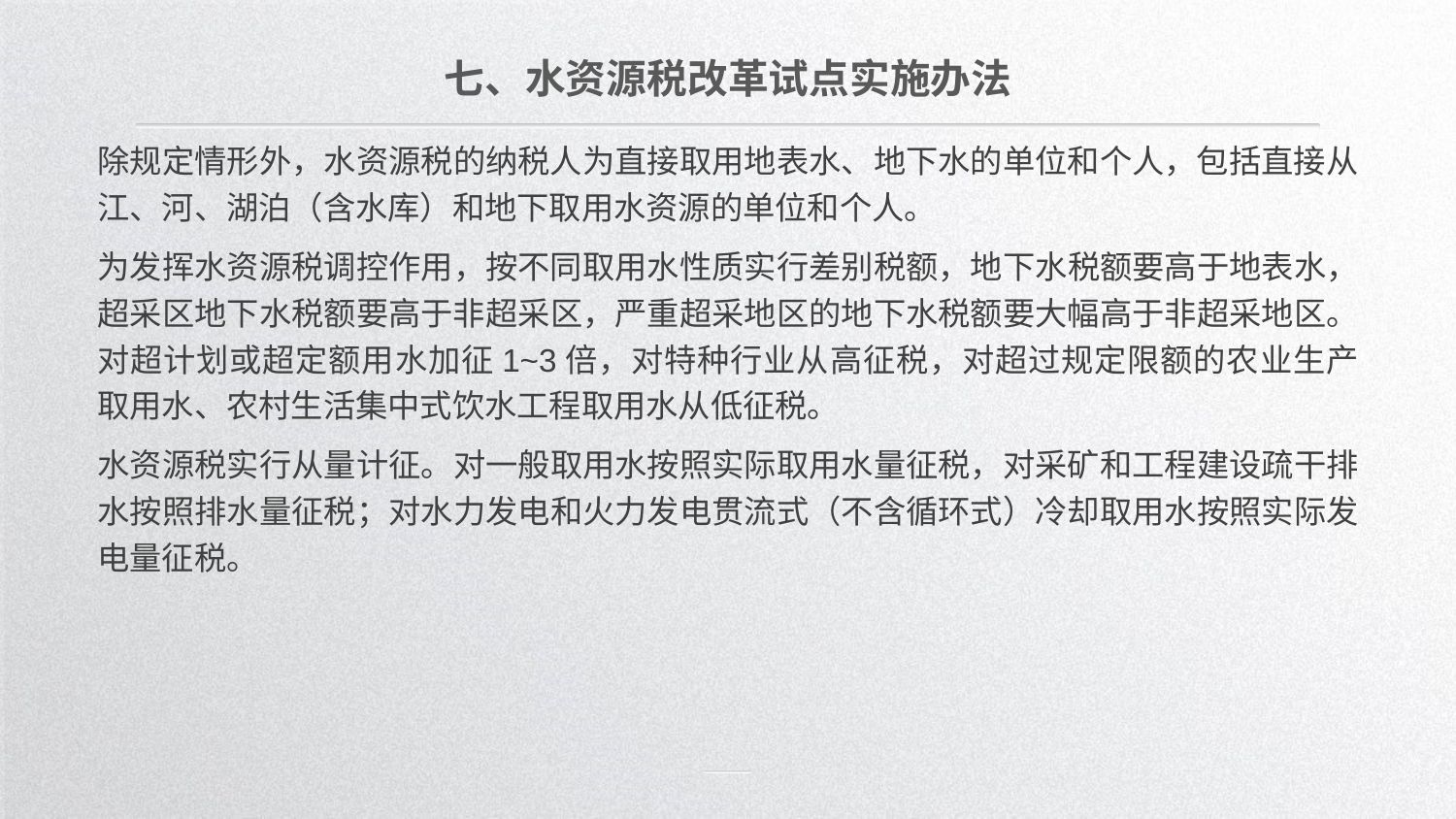

七、水资源税改革试点实施办法
除规定情形外，水资源税的纳税人为直接取用地表水、地下水的单位和个人，包括直接从江、河、湖泊（含水库）和地下取用水资源的单位和个人。
为发挥水资源税调控作用，按不同取用水性质实行差别税额，地下水税额要高于地表水，超采区地下水税额要高于非超采区，严重超采地区的地下水税额要大幅高于非超采地区。对超计划或超定额用水加征1~3倍，对特种行业从高征税，对超过规定限额的农业生产取用水、农村生活集中式饮水工程取用水从低征税。
水资源税实行从量计征。对一般取用水按照实际取用水量征税，对采矿和工程建设疏干排水按照排水量征税；对水力发电和火力发电贯流式（不含循环式）冷却取用水按照实际发电量征税。